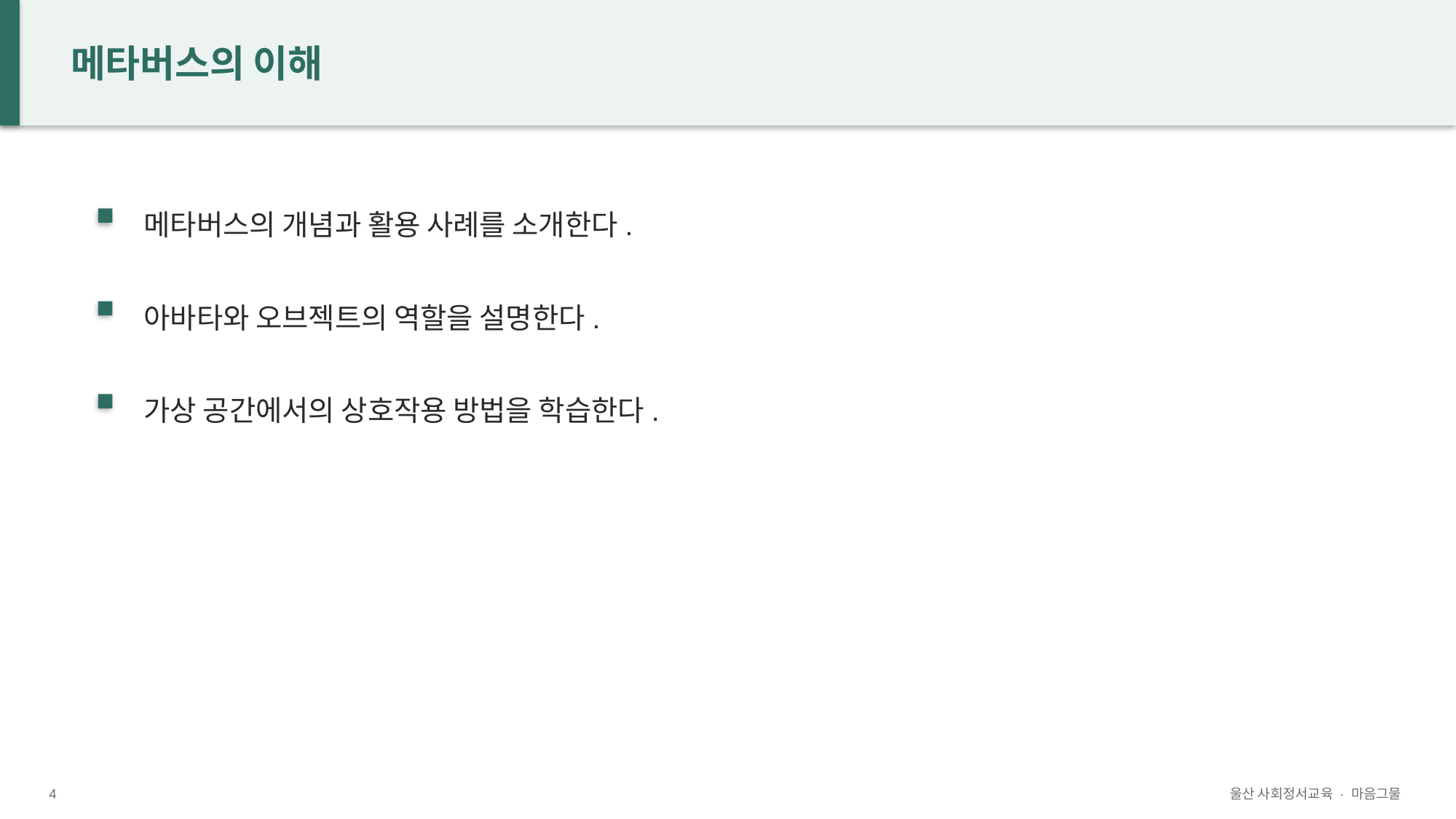

메타버스의 이해
메타버스의 개념과 활용 사례를 소개한다.

아바타와 오브젝트의 역할을 설명한다.

가상 공간에서의 상호작용 방법을 학습한다.

4
울산 사회정서교육 · 마음그물